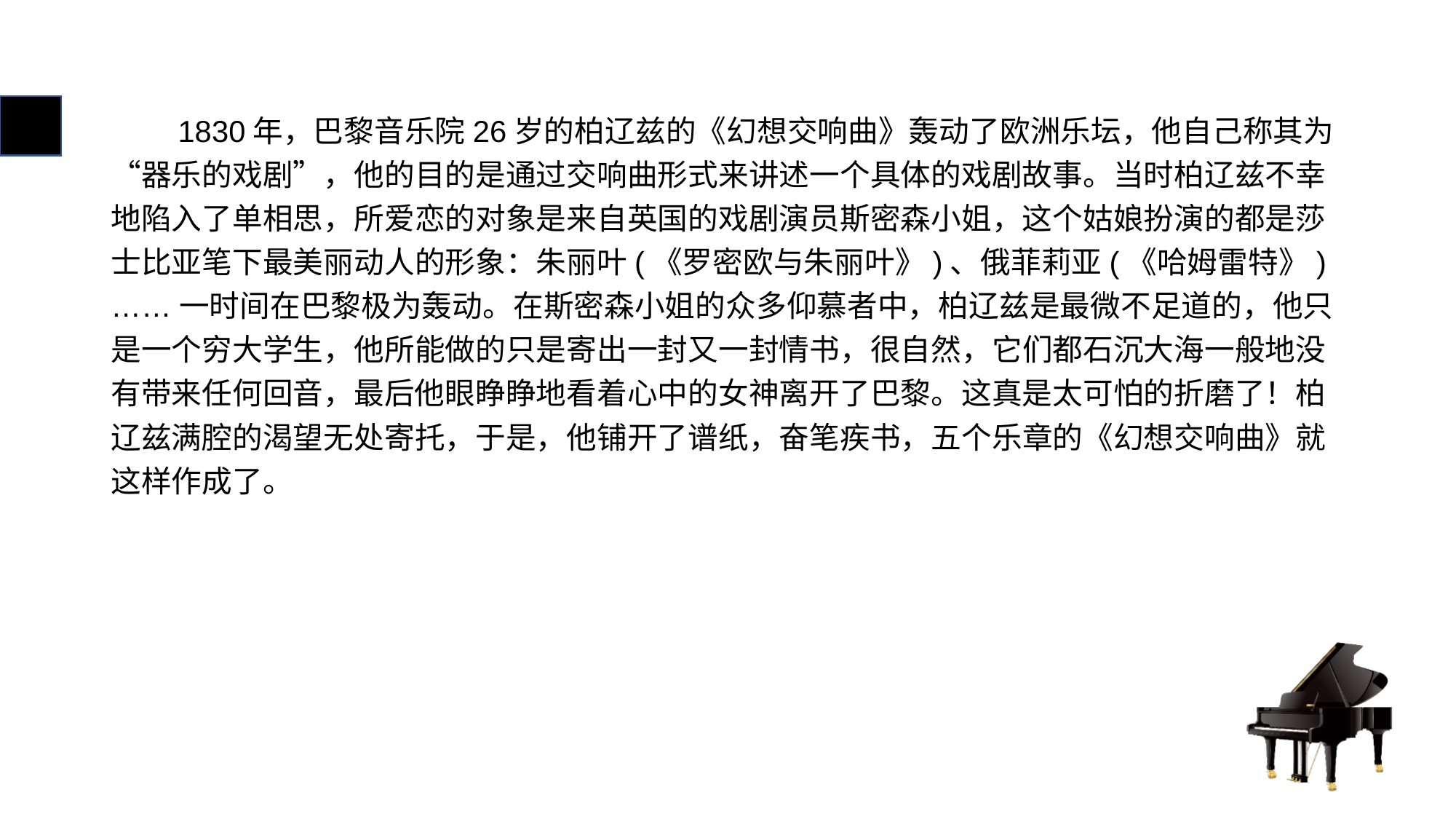

# 1830年，巴黎音乐院26岁的柏辽兹的《幻想交响曲》轰动了欧洲乐坛，他自己称其为“器乐的戏剧”，他的目的是通过交响曲形式来讲述一个具体的戏剧故事。当时柏辽兹不幸地陷入了单相思，所爱恋的对象是来自英国的戏剧演员斯密森小姐，这个姑娘扮演的都是莎士比亚笔下最美丽动人的形象：朱丽叶(《罗密欧与朱丽叶》)、俄菲莉亚(《哈姆雷特》)……一时间在巴黎极为轰动。在斯密森小姐的众多仰慕者中，柏辽兹是最微不足道的，他只是一个穷大学生，他所能做的只是寄出一封又一封情书，很自然，它们都石沉大海一般地没有带来任何回音，最后他眼睁睁地看着心中的女神离开了巴黎。这真是太可怕的折磨了！柏辽兹满腔的渴望无处寄托，于是，他铺开了谱纸，奋笔疾书，五个乐章的《幻想交响曲》就这样作成了。